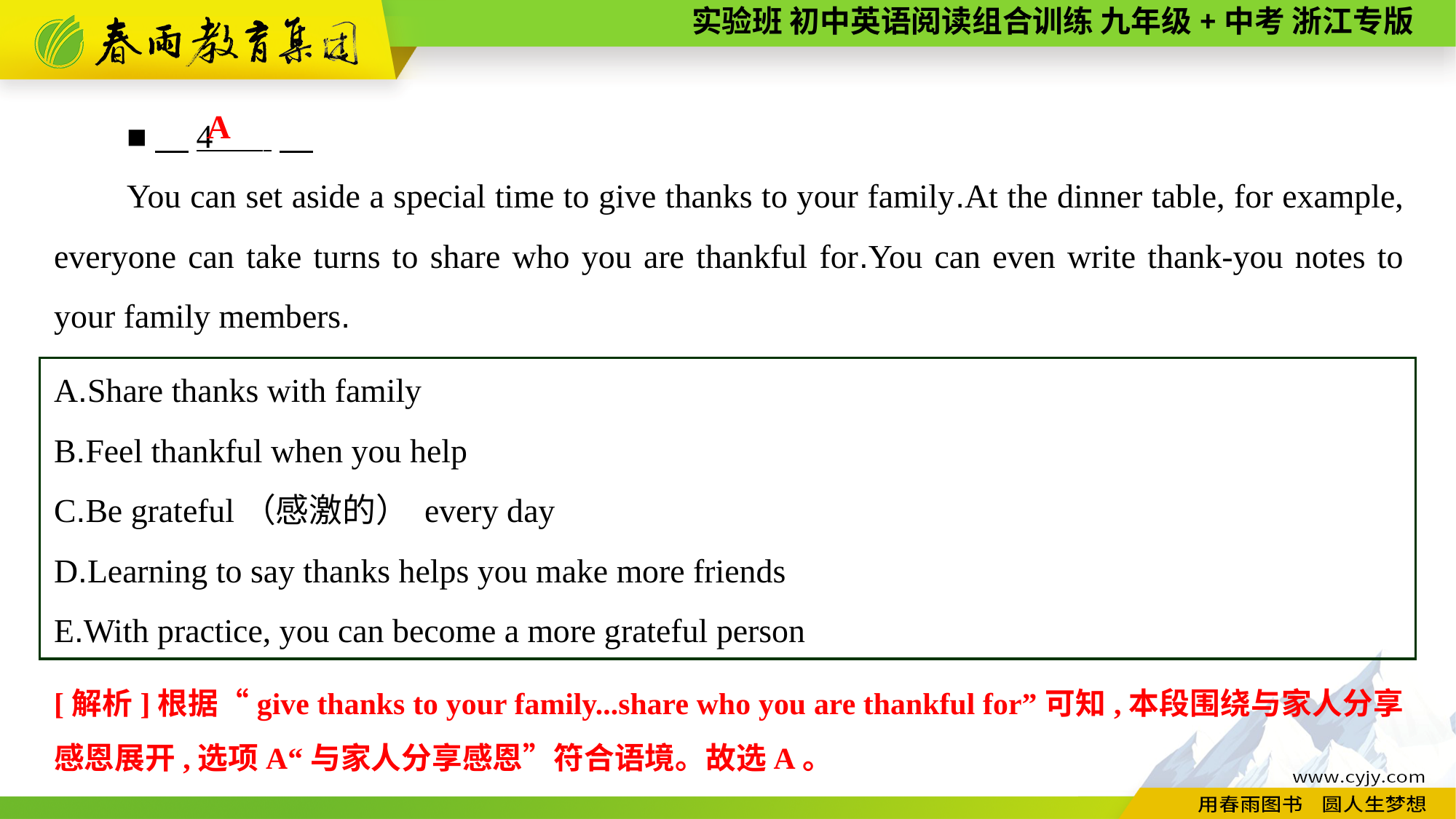

■　4      .
You can set aside a special time to give thanks to your family.At the dinner table, for example, everyone can take turns to share who you are thankful for.You can even write thank-you notes to your family members.
A
A.Share thanks with family
B.Feel thankful when you help
C.Be grateful（感激的） every day
D.Learning to say thanks helps you make more friends
E.With practice, you can become a more grateful person

[解析]根据“give thanks to your family...share who you are thankful for”可知,本段围绕与家人分享感恩展开,选项A“与家人分享感恩”符合语境。故选A。